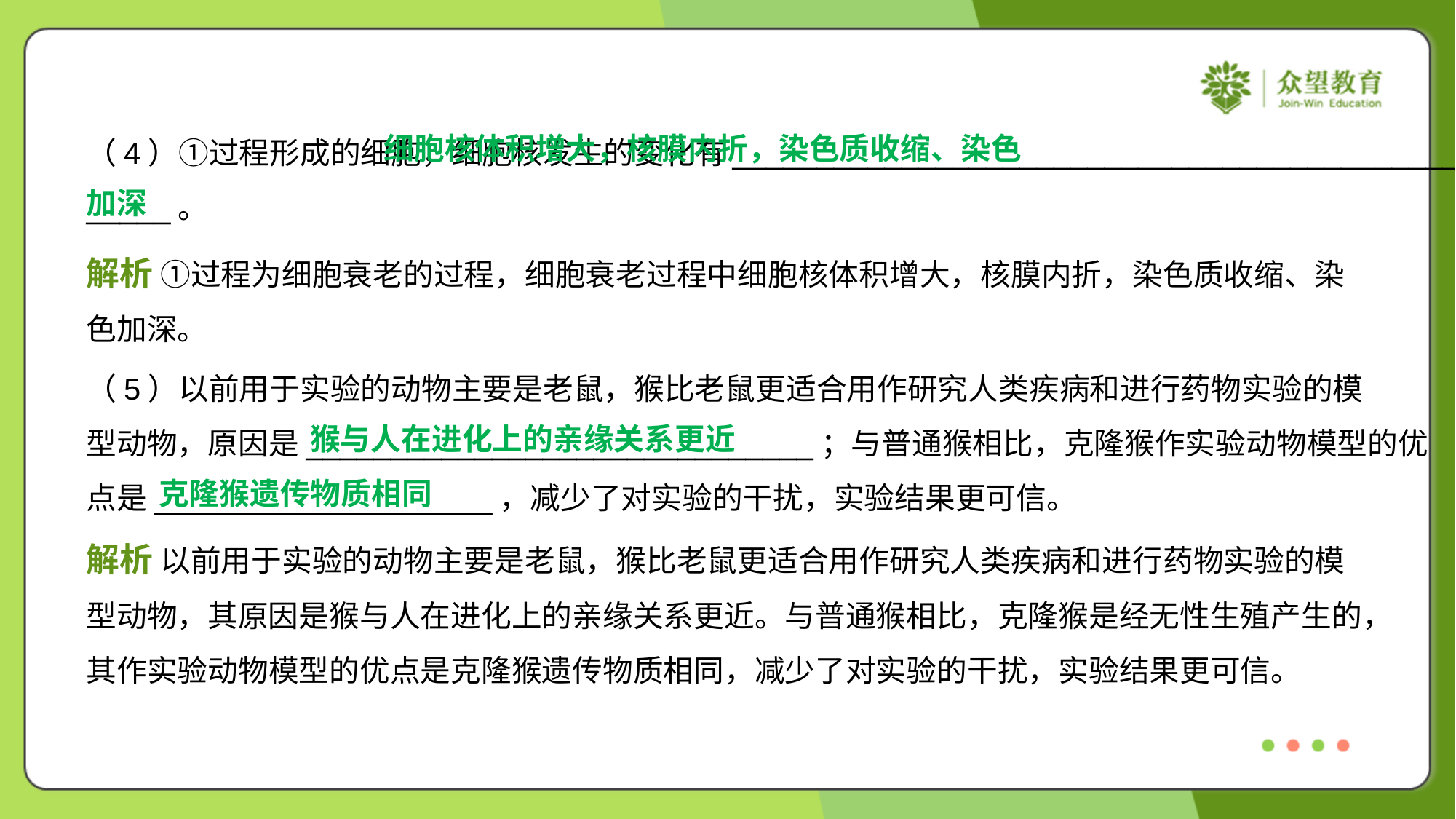

细胞核体积增大，核膜内折，染色质收缩、染色
加深
（4）①过程形成的细胞，细胞核发生的变化有___________________________________________
_____。
解析 ①过程为细胞衰老的过程，细胞衰老过程中细胞核体积增大，核膜内折，染色质收缩、染
色加深。
（5）以前用于实验的动物主要是老鼠，猴比老鼠更适合用作研究人类疾病和进行药物实验的模
型动物，原因是______________________________；与普通猴相比，克隆猴作实验动物模型的优
点是____________________，减少了对实验的干扰，实验结果更可信。
猴与人在进化上的亲缘关系更近
克隆猴遗传物质相同
解析 以前用于实验的动物主要是老鼠，猴比老鼠更适合用作研究人类疾病和进行药物实验的模
型动物，其原因是猴与人在进化上的亲缘关系更近。与普通猴相比，克隆猴是经无性生殖产生的，
其作实验动物模型的优点是克隆猴遗传物质相同，减少了对实验的干扰，实验结果更可信。